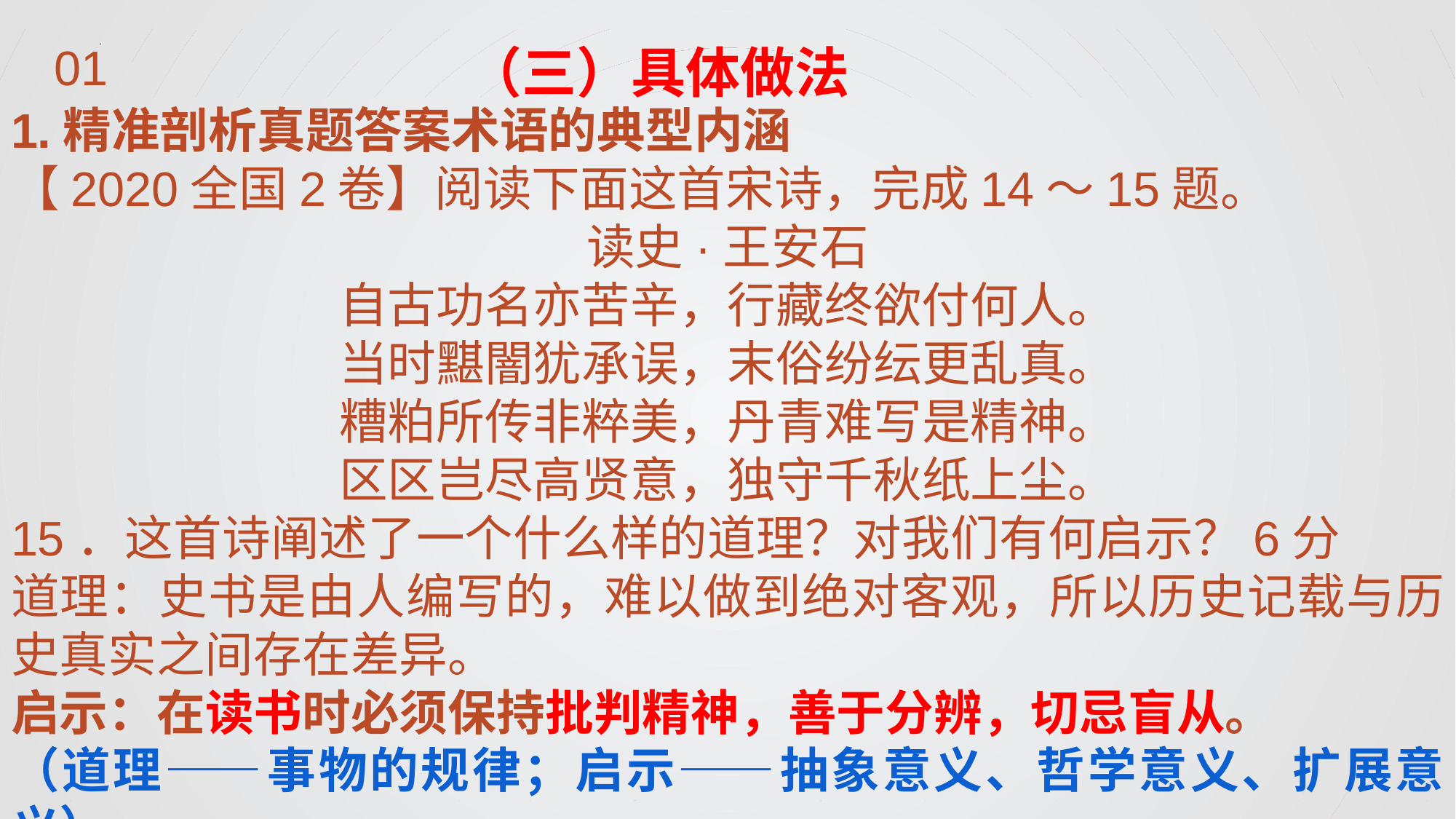

（三）具体做法
1.精准剖析真题答案术语的典型内涵
【2020全国2卷】阅读下面这首宋诗，完成14～15题。
读史·王安石
自古功名亦苦辛，行藏终欲付何人。
当时黮闇犹承误，末俗纷纭更乱真。
糟粕所传非粹美，丹青难写是精神。
区区岂尽高贤意，独守千秋纸上尘。
15．这首诗阐述了一个什么样的道理？对我们有何启示？6分
道理：史书是由人编写的，难以做到绝对客观，所以历史记载与历史真实之间存在差异。
启示：在读书时必须保持批判精神，善于分辨，切忌盲从。
（道理——事物的规律；启示——抽象意义、哲学意义、扩展意义）